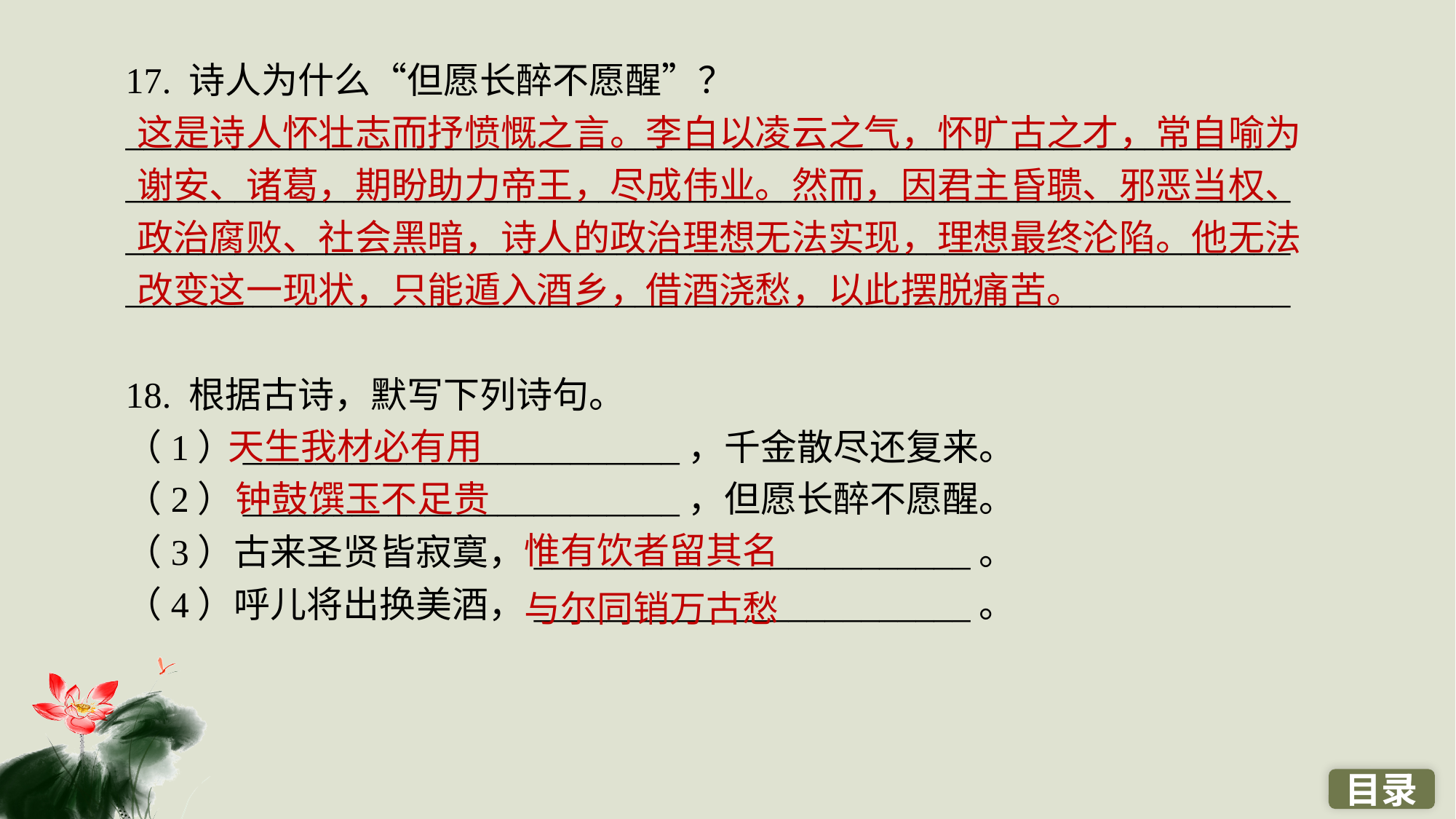

17. 诗人为什么“但愿长醉不愿醒”？
________________________________________________________________________________________________________________________________________________________________________________________________________________________________________________________________

18. 根据古诗，默写下列诗句。
（1）________________________，千金散尽还复来。
（2）________________________，但愿长醉不愿醒。
（3）古来圣贤皆寂寞，________________________。
（4）呼儿将出换美酒，________________________。
这是诗人怀壮志而抒愤慨之言。李白以凌云之气，怀旷古之才，常自喻为谢安、诸葛，期盼助力帝王，尽成伟业。然而，因君主昏聩、邪恶当权、政治腐败、社会黑暗，诗人的政治理想无法实现，理想最终沦陷。他无法改变这一现状，只能遁入酒乡，借酒浇愁，以此摆脱痛苦。
天生我材必有用
钟鼓馔玉不足贵
惟有饮者留其名
与尔同销万古愁